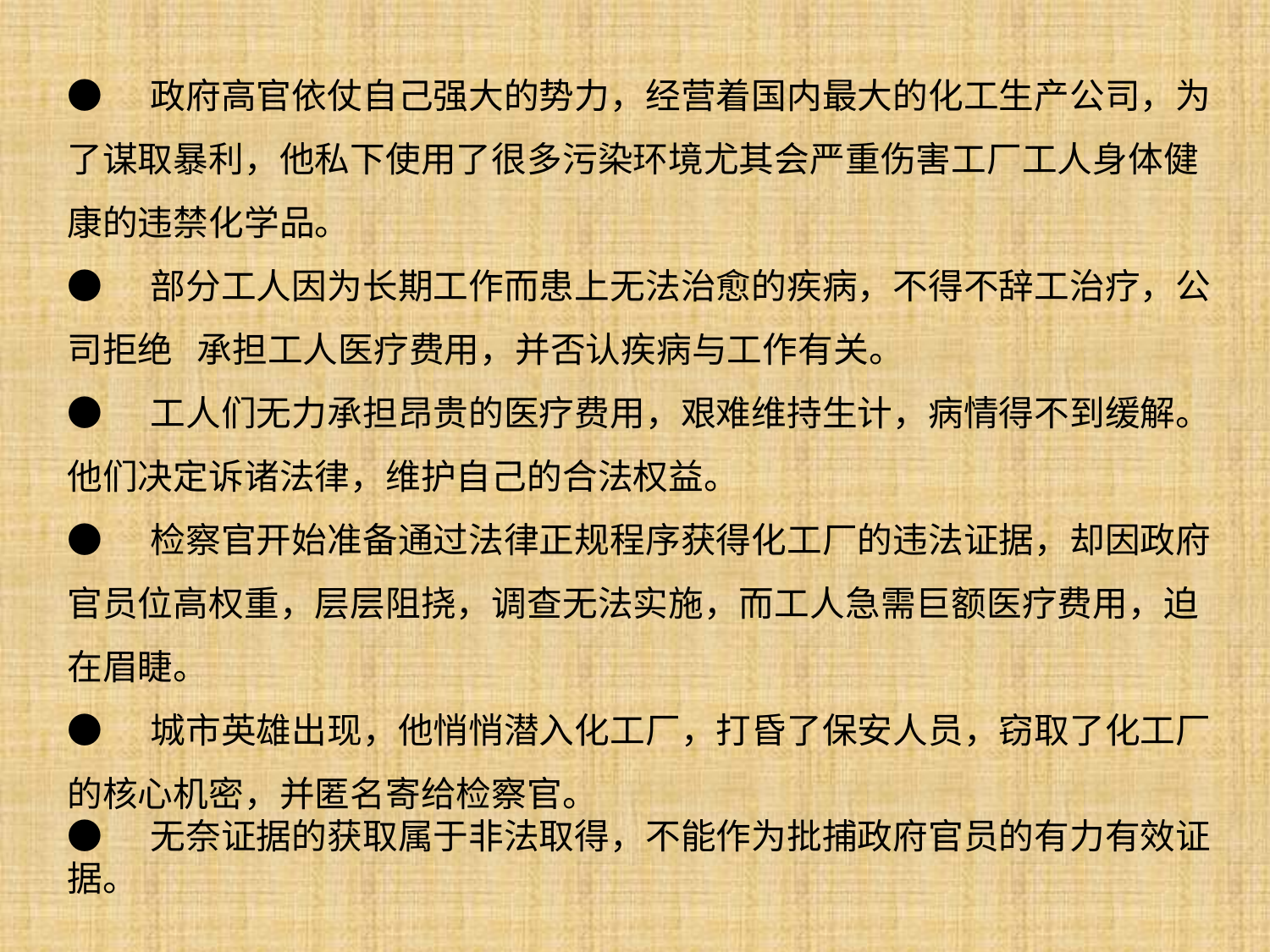

●     政府高官依仗自己强大的势力，经营着国内最大的化工生产公司，为了谋取暴利，他私下使用了很多污染环境尤其会严重伤害工厂工人身体健康的违禁化学品。
●     部分工人因为长期工作而患上无法治愈的疾病，不得不辞工治疗，公司拒绝   承担工人医疗费用，并否认疾病与工作有关。
●     工人们无力承担昂贵的医疗费用，艰难维持生计，病情得不到缓解。
他们决定诉诸法律，维护自己的合法权益。
●     检察官开始准备通过法律正规程序获得化工厂的违法证据，却因政府官员位高权重，层层阻挠，调查无法实施，而工人急需巨额医疗费用，迫在眉睫。
●     城市英雄出现，他悄悄潜入化工厂，打昏了保安人员，窃取了化工厂的核心机密，并匿名寄给检察官。
●     无奈证据的获取属于非法取得，不能作为批捕政府官员的有力有效证据。